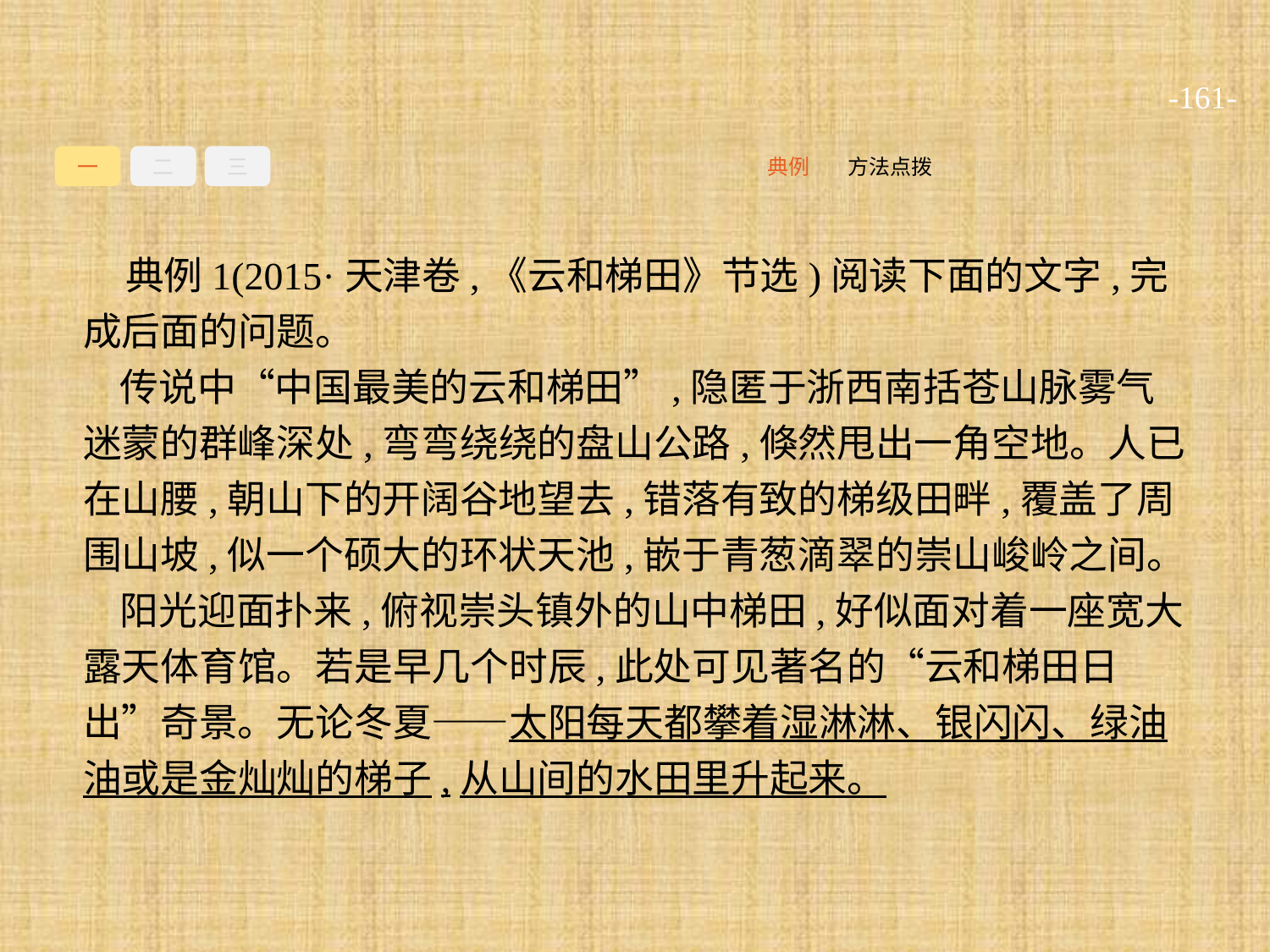

-161-
一
二
三
方法点拨
典例
典例1(2015·天津卷,《云和梯田》节选)阅读下面的文字,完成后面的问题。
传说中“中国最美的云和梯田”,隐匿于浙西南括苍山脉雾气迷蒙的群峰深处,弯弯绕绕的盘山公路,倏然甩出一角空地。人已在山腰,朝山下的开阔谷地望去,错落有致的梯级田畔,覆盖了周围山坡,似一个硕大的环状天池,嵌于青葱滴翠的崇山峻岭之间。
阳光迎面扑来,俯视崇头镇外的山中梯田,好似面对着一座宽大露天体育馆。若是早几个时辰,此处可见著名的“云和梯田日出”奇景。无论冬夏——太阳每天都攀着湿淋淋、银闪闪、绿油油或是金灿灿的梯子,从山间的水田里升起来。